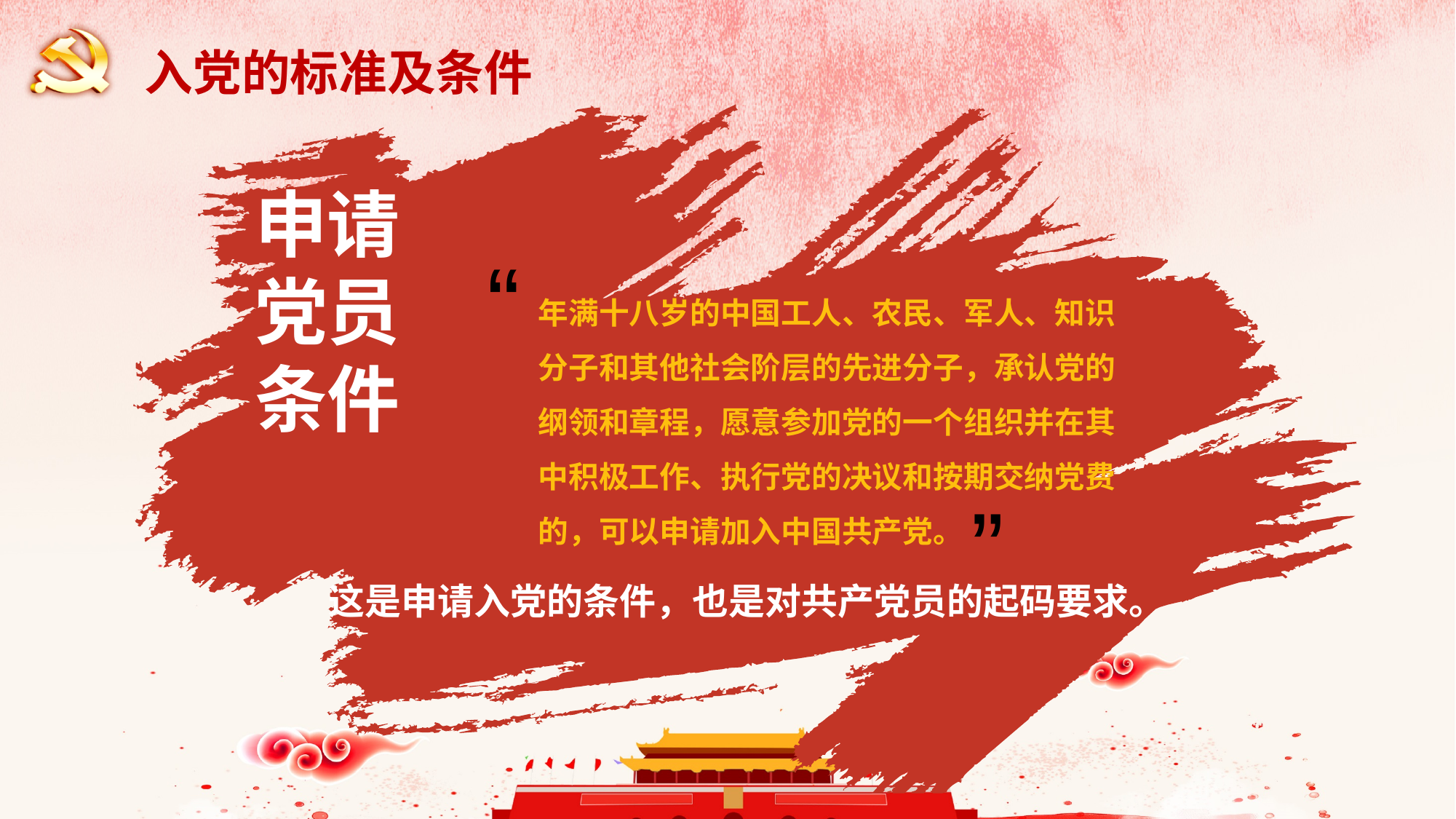

入党的标准及条件

申请党员条件
“
年满十八岁的中国工人、农民、军人、知识分子和其他社会阶层的先进分子，承认党的纲领和章程，愿意参加党的一个组织并在其中积极工作、执行党的决议和按期交纳党费的，可以申请加入中国共产党。
”
这是申请入党的条件，也是对共产党员的起码要求。